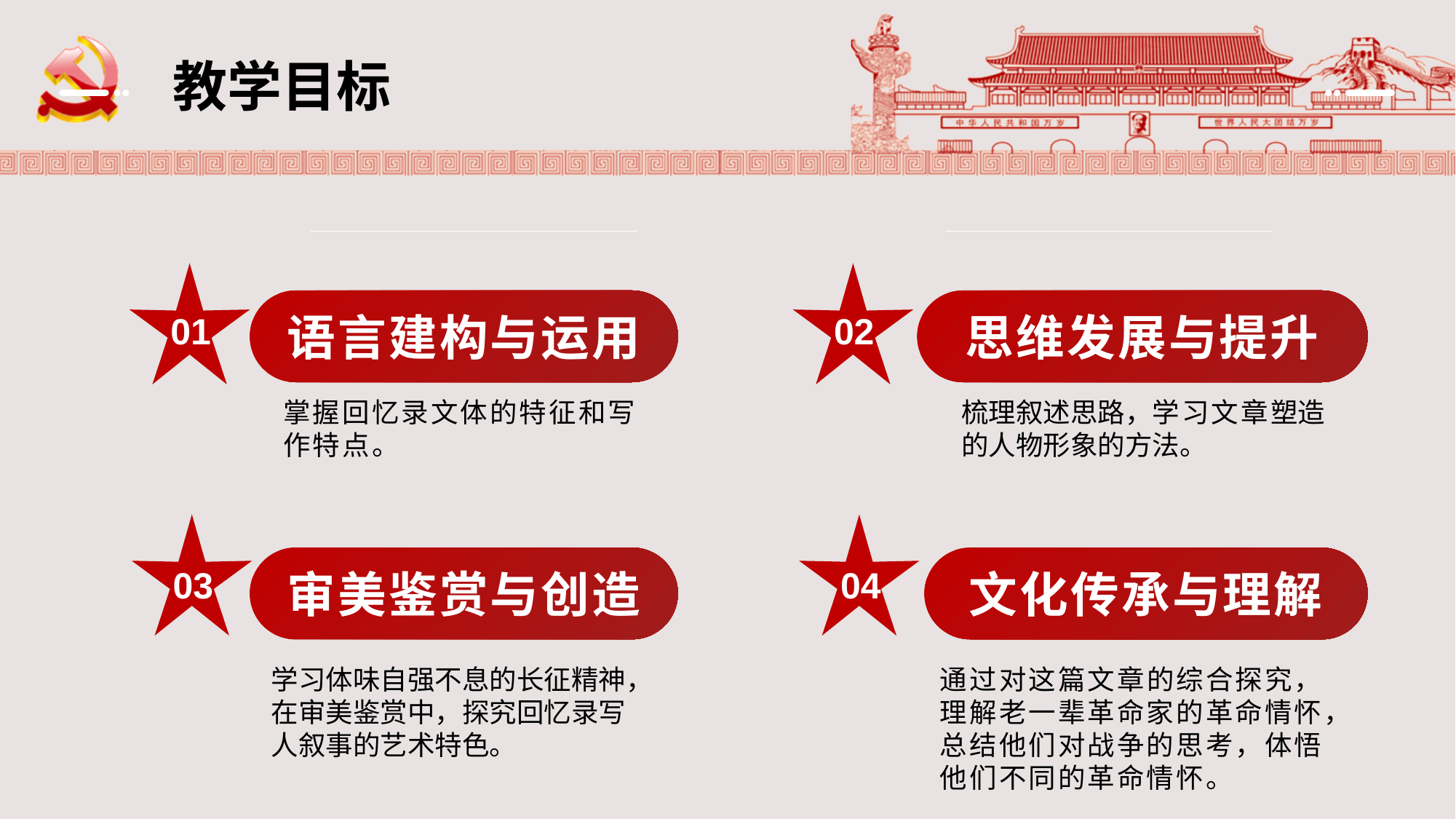

教学目标

语言建构与运用
思维发展与提升
01
02
掌握回忆录文体的特征和写作特点。
梳理叙述思路，学习文章塑造的人物形象的方法。

审美鉴赏与创造
文化传承与理解
03
04
学习体味自强不息的长征精神，在审美鉴赏中，探究回忆录写人叙事的艺术特色。
通过对这篇文章的综合探究，理解老一辈革命家的革命情怀，总结他们对战争的思考，体悟他们不同的革命情怀。